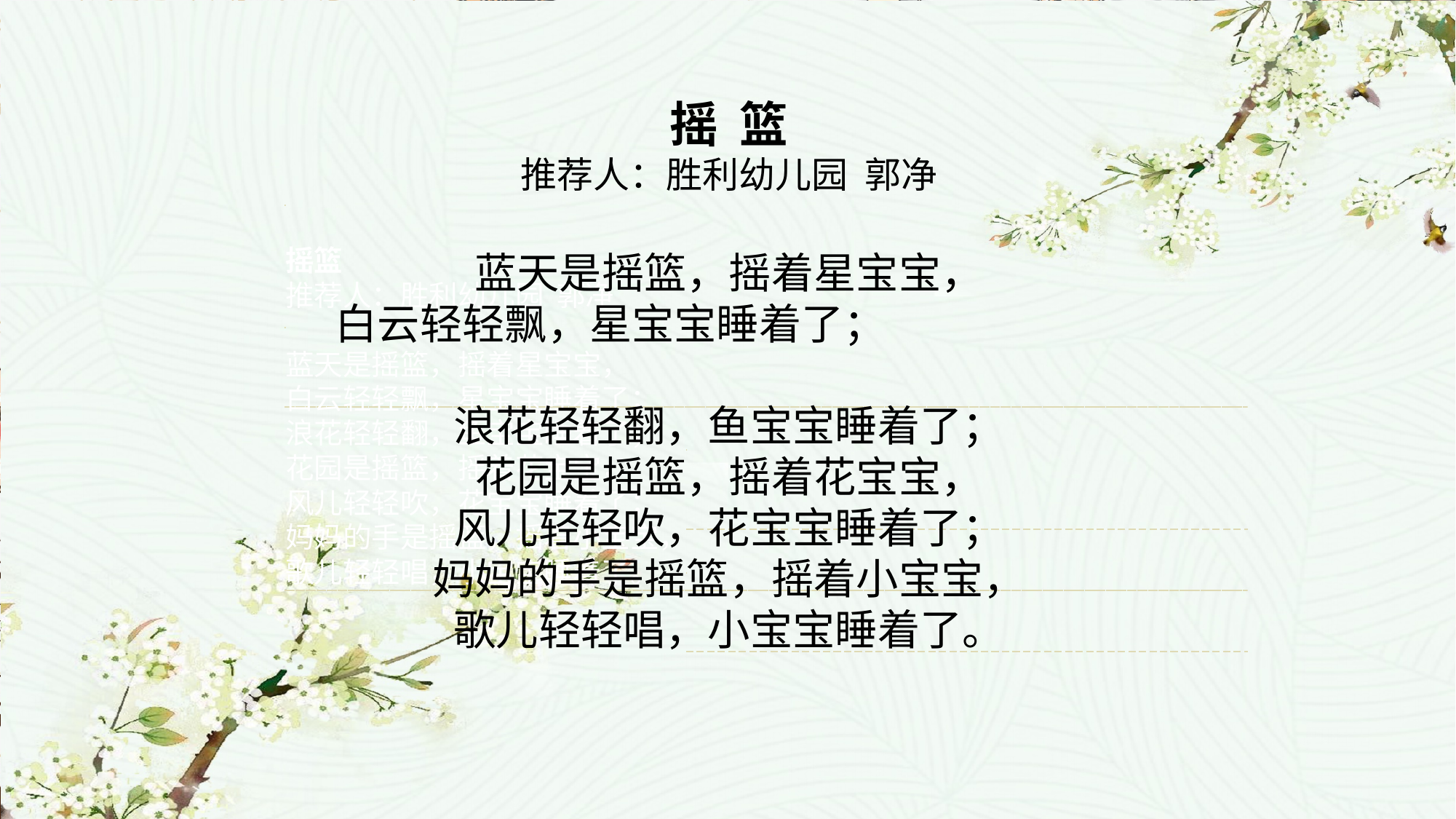

摇  篮
推荐人：胜利幼儿园  郭净

蓝天是摇篮，摇着星宝宝，
白云轻轻飘，星宝宝睡着了；
浪花轻轻翻，鱼宝宝睡着了；
花园是摇篮，摇着花宝宝，
风儿轻轻吹，花宝宝睡着了；
妈妈的手是摇篮，摇着小宝宝，
歌儿轻轻唱，小宝宝睡着了。

摇篮
推荐人：胜利幼儿园  郭净

蓝天是摇篮，摇着星宝宝，
白云轻轻飘，星宝宝睡着了；
浪花轻轻翻，鱼宝宝睡着了；
花园是摇篮，摇着花宝宝，
风儿轻轻吹，花宝宝睡着了；
妈妈的手是摇篮，摇着小宝宝，
歌儿轻轻唱，小宝宝睡着了。